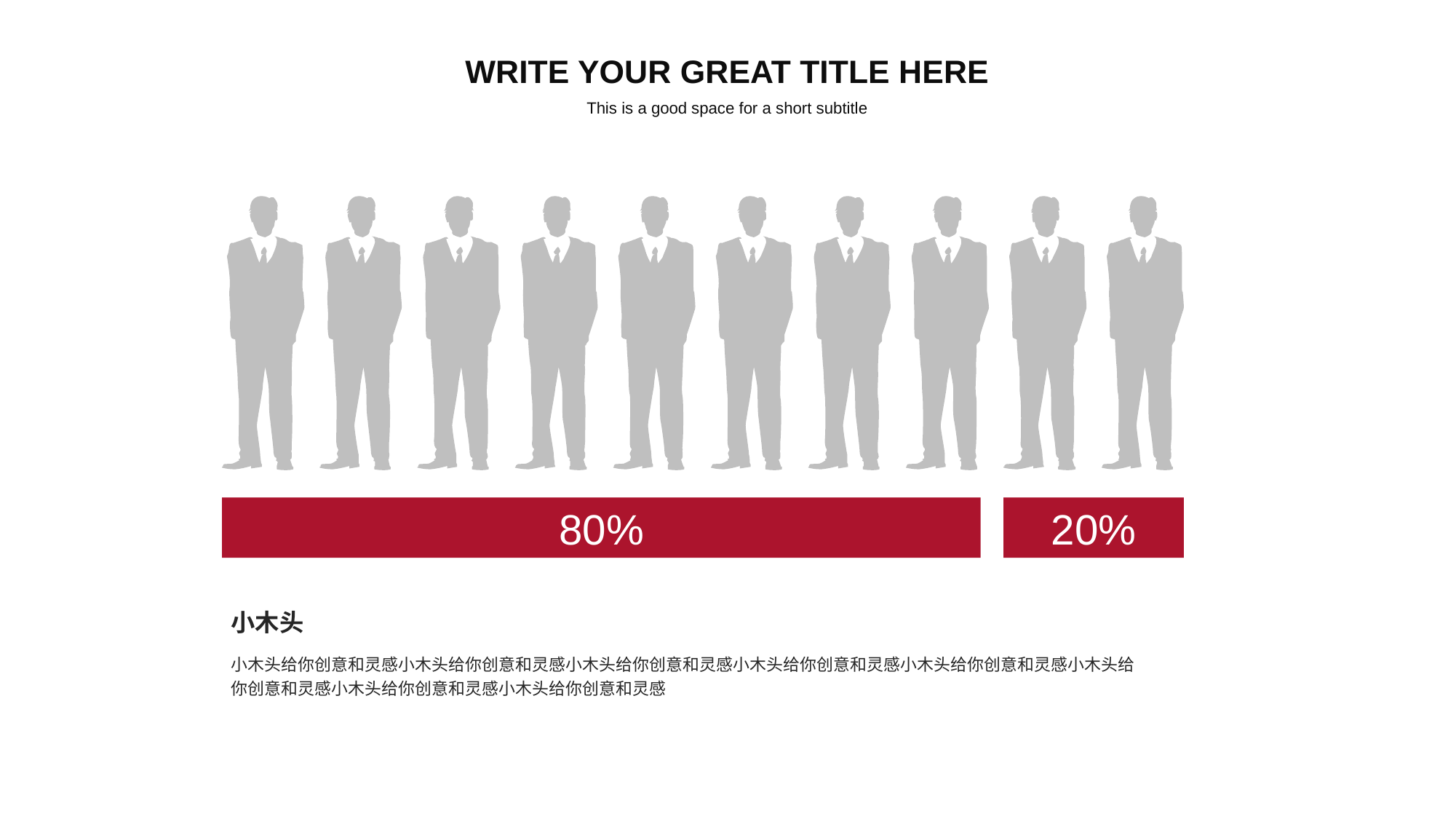

WRITE YOUR GREAT TITLE HERE
This is a good space for a short subtitle

80%
20%
小木头
小木头给你创意和灵感小木头给你创意和灵感小木头给你创意和灵感小木头给你创意和灵感小木头给你创意和灵感小木头给你创意和灵感小木头给你创意和灵感小木头给你创意和灵感